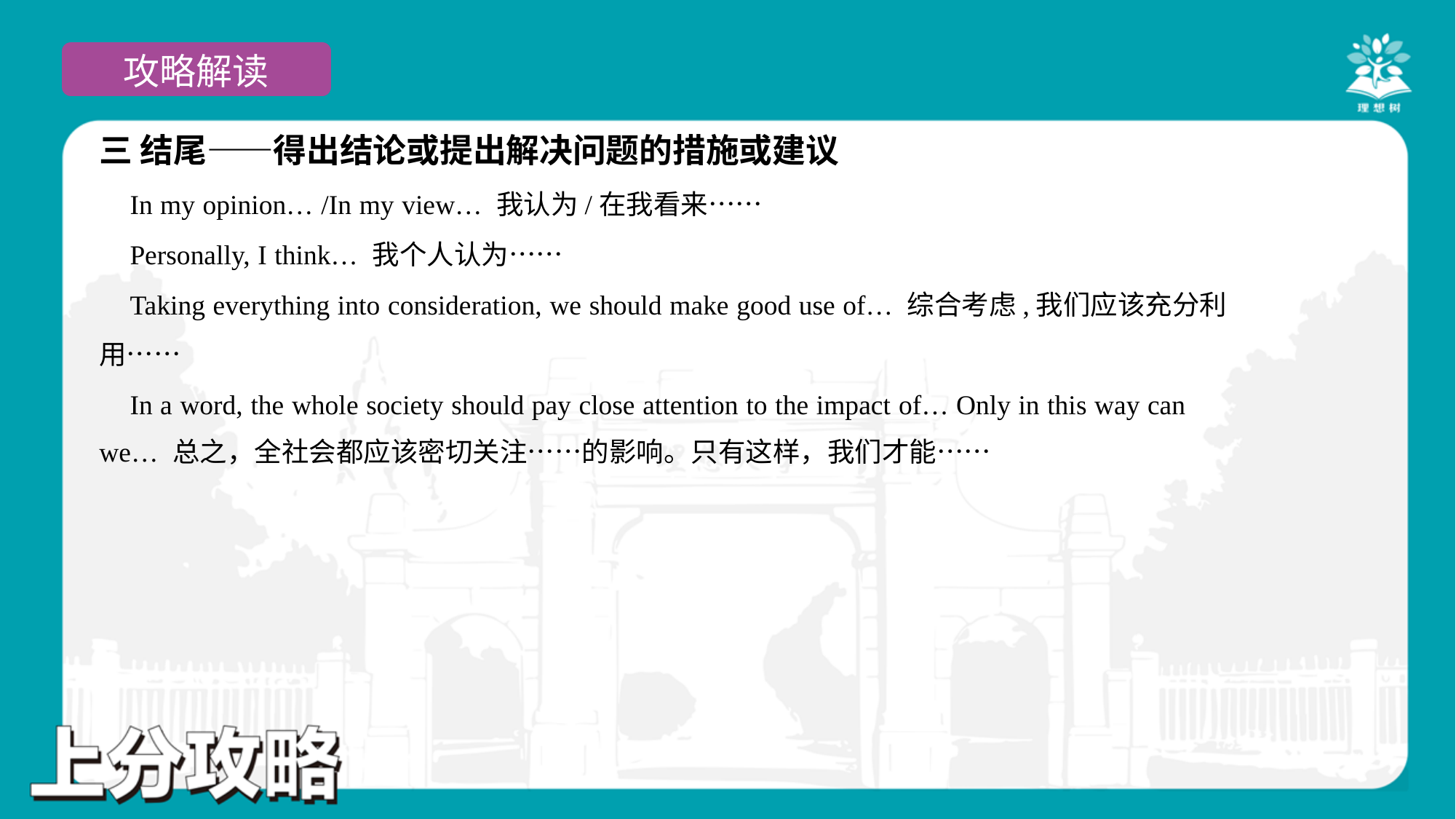

三 结尾——得出结论或提出解决问题的措施或建议
    In my opinion… /In my view… 我认为/在我看来……
    Personally, I think… 我个人认为……
    Taking everything into consideration, we should make good use of… 综合考虑,我们应该充分利
用……
    In a word, the whole society should pay close attention to the impact of… Only in this way can
we… 总之，全社会都应该密切关注……的影响。只有这样，我们才能……